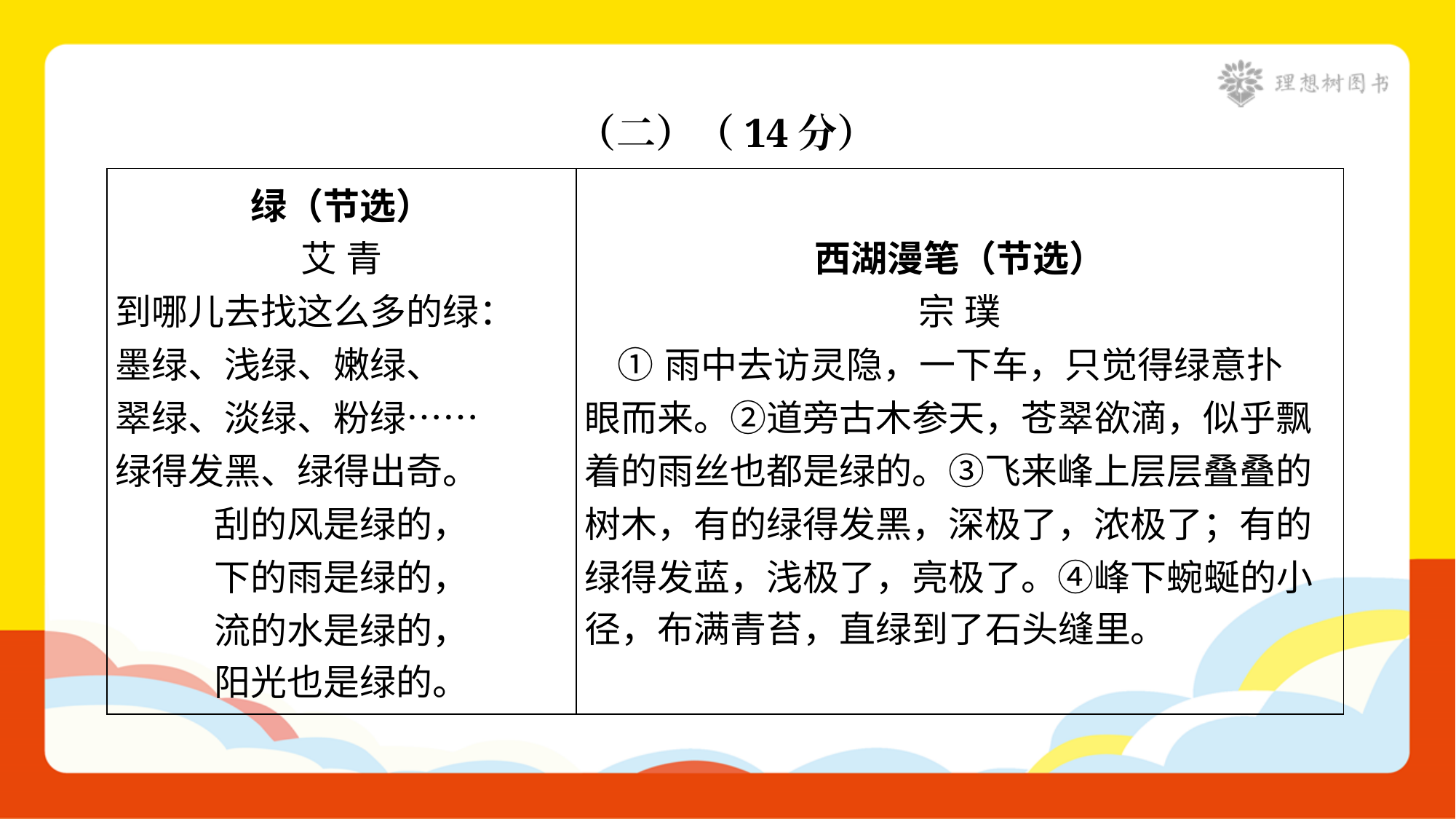

（二）（14分）
| 绿（节选） 艾 青 到哪儿去找这么多的绿： 墨绿、浅绿、嫩绿、 翠绿、淡绿、粉绿…… 绿得发黑、绿得出奇。 刮的风是绿的， 下的雨是绿的， 流的水是绿的， 阳光也是绿的。 | 西湖漫笔（节选） 宗 璞 ①雨中去访灵隐，一下车，只觉得绿意扑 眼而来。②道旁古木参天，苍翠欲滴，似乎飘 着的雨丝也都是绿的。③飞来峰上层层叠叠的 树木，有的绿得发黑，深极了，浓极了；有的 绿得发蓝，浅极了，亮极了。④峰下蜿蜒的小 径，布满青苔，直绿到了石头缝里。 |
| --- | --- |